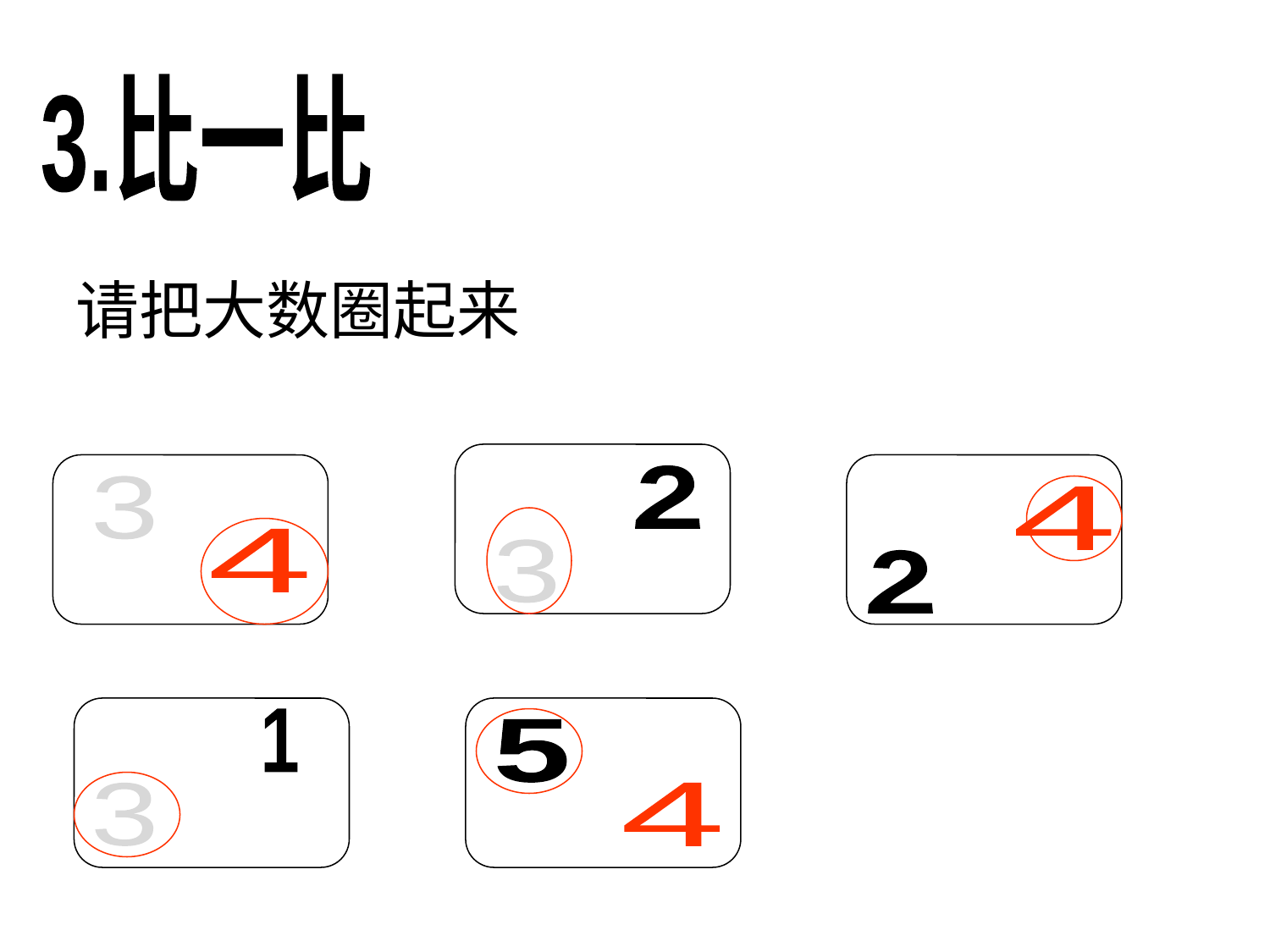

3.比一比
请把大数圈起来

2
3

3
4

4
2

1
3

5
4